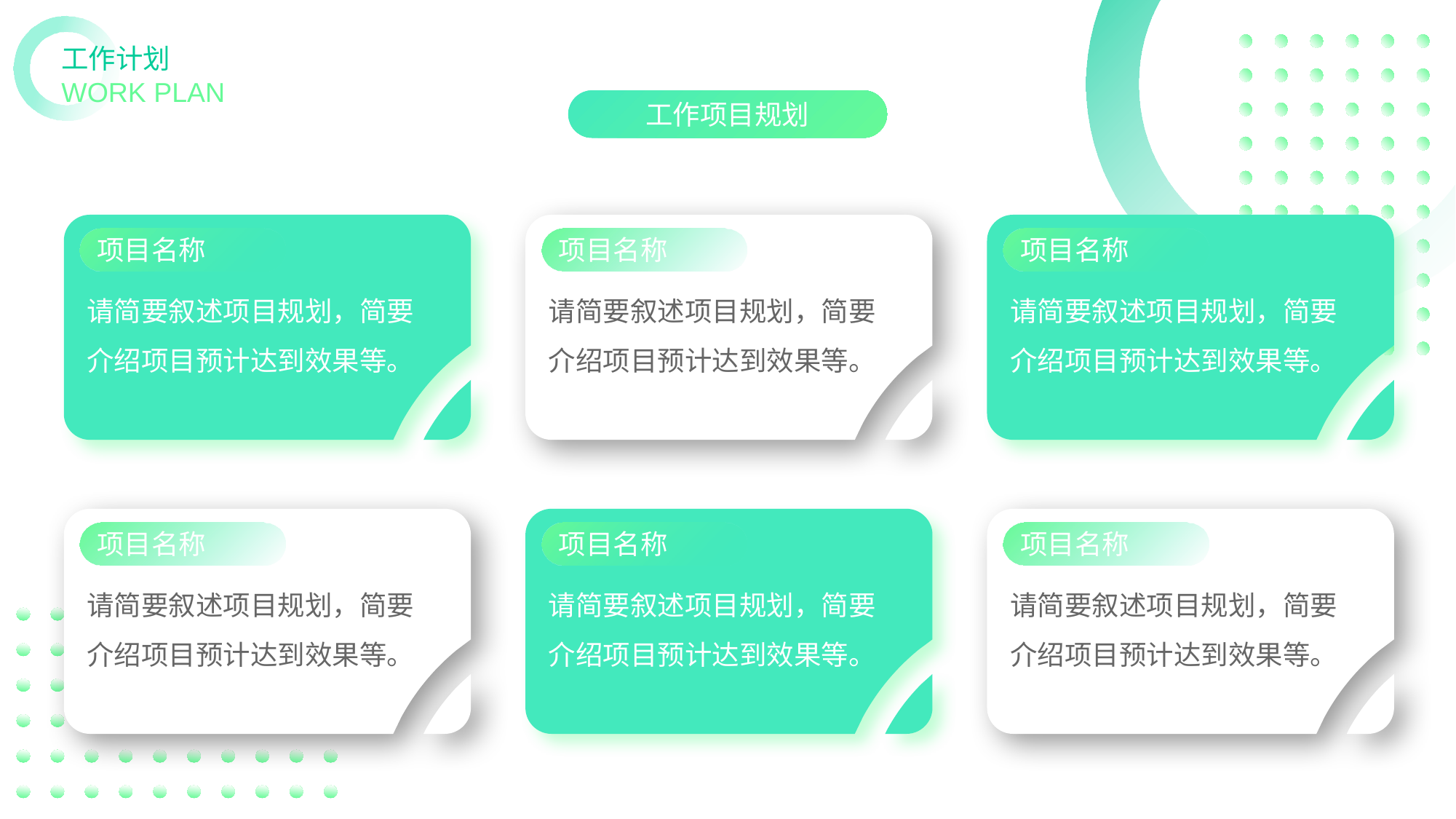

# 工作计划
WORK PLAN
工作项目规划

项目名称
请简要叙述项目规划，简要介绍项目预计达到效果等。

项目名称
请简要叙述项目规划，简要介绍项目预计达到效果等。

项目名称
请简要叙述项目规划，简要介绍项目预计达到效果等。

项目名称
请简要叙述项目规划，简要介绍项目预计达到效果等。

项目名称
请简要叙述项目规划，简要介绍项目预计达到效果等。

项目名称
请简要叙述项目规划，简要介绍项目预计达到效果等。